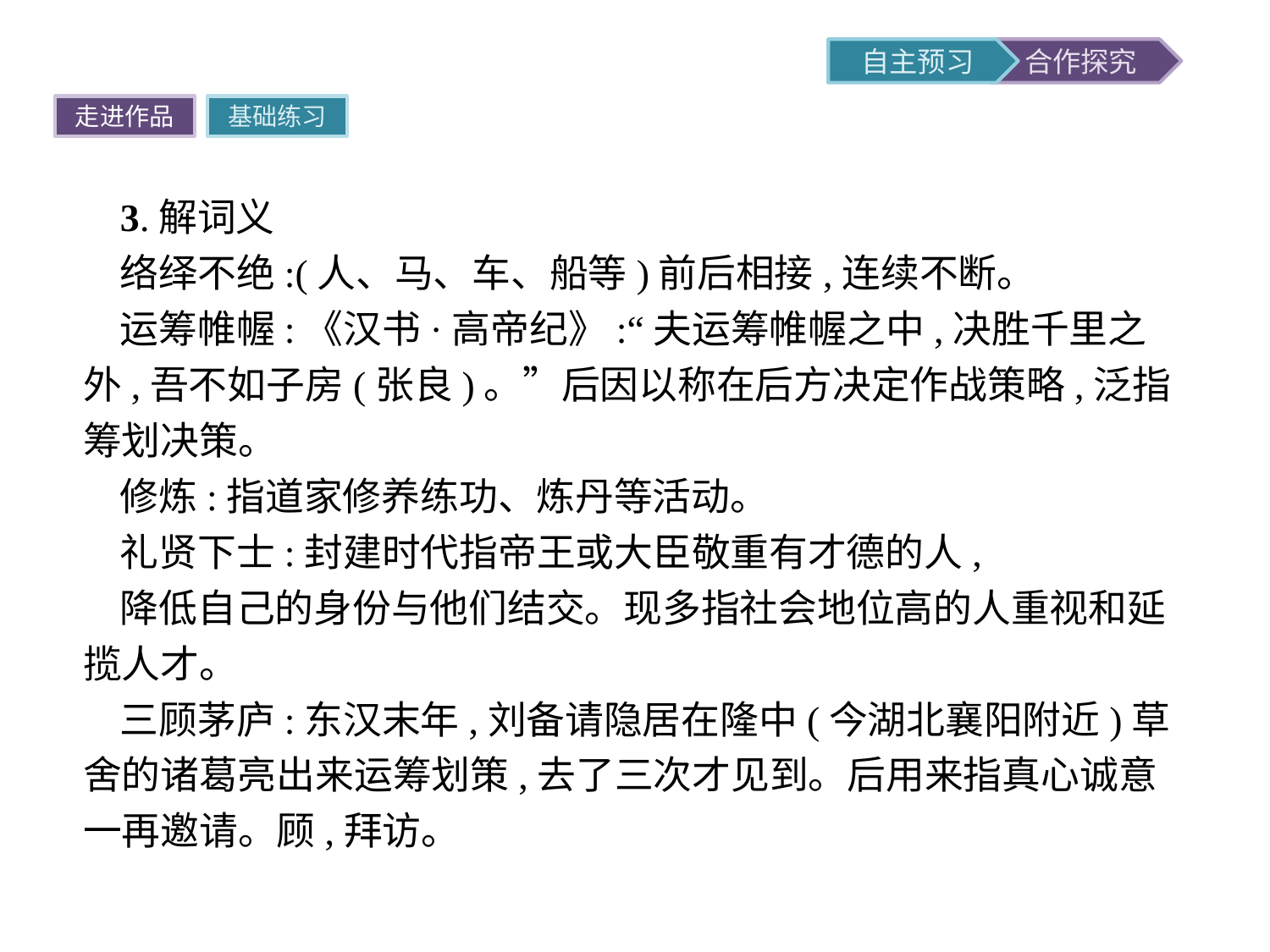

走进作品
基础练习
3.解词义
络绎不绝:(人、马、车、船等)前后相接,连续不断。
运筹帷幄:《汉书·高帝纪》:“夫运筹帷幄之中,决胜千里之外,吾不如子房(张良)。”后因以称在后方决定作战策略,泛指筹划决策。
修炼:指道家修养练功、炼丹等活动。
礼贤下士:封建时代指帝王或大臣敬重有才德的人,
降低自己的身份与他们结交。现多指社会地位高的人重视和延揽人才。
三顾茅庐:东汉末年,刘备请隐居在隆中(今湖北襄阳附近)草舍的诸葛亮出来运筹划策,去了三次才见到。后用来指真心诚意一再邀请。顾,拜访。